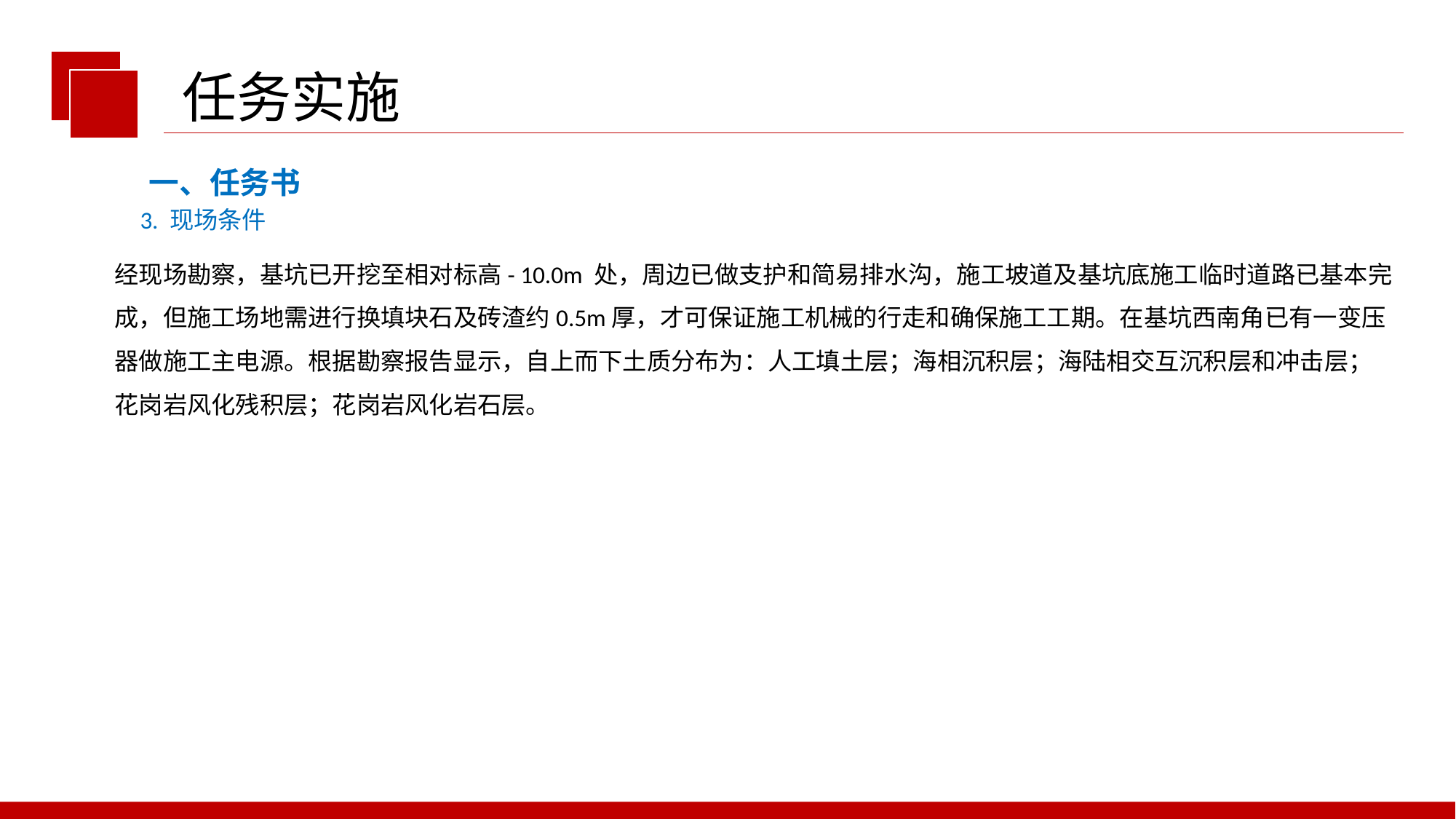

任务实施
一、任务书
3. 现场条件
经现场勘察，基坑已开挖至相对标高- 10.0m 处，周边已做支护和简易排水沟，施工坡道及基坑底施工临时道路已基本完成，但施工场地需进行换填块石及砖渣约0.5m厚，才可保证施工机械的行走和确保施工工期。在基坑西南角已有一变压器做施工主电源。根据勘察报告显示，自上而下土质分布为：人工填土层；海相沉积层；海陆相交互沉积层和冲击层；花岗岩风化残积层；花岗岩风化岩石层。